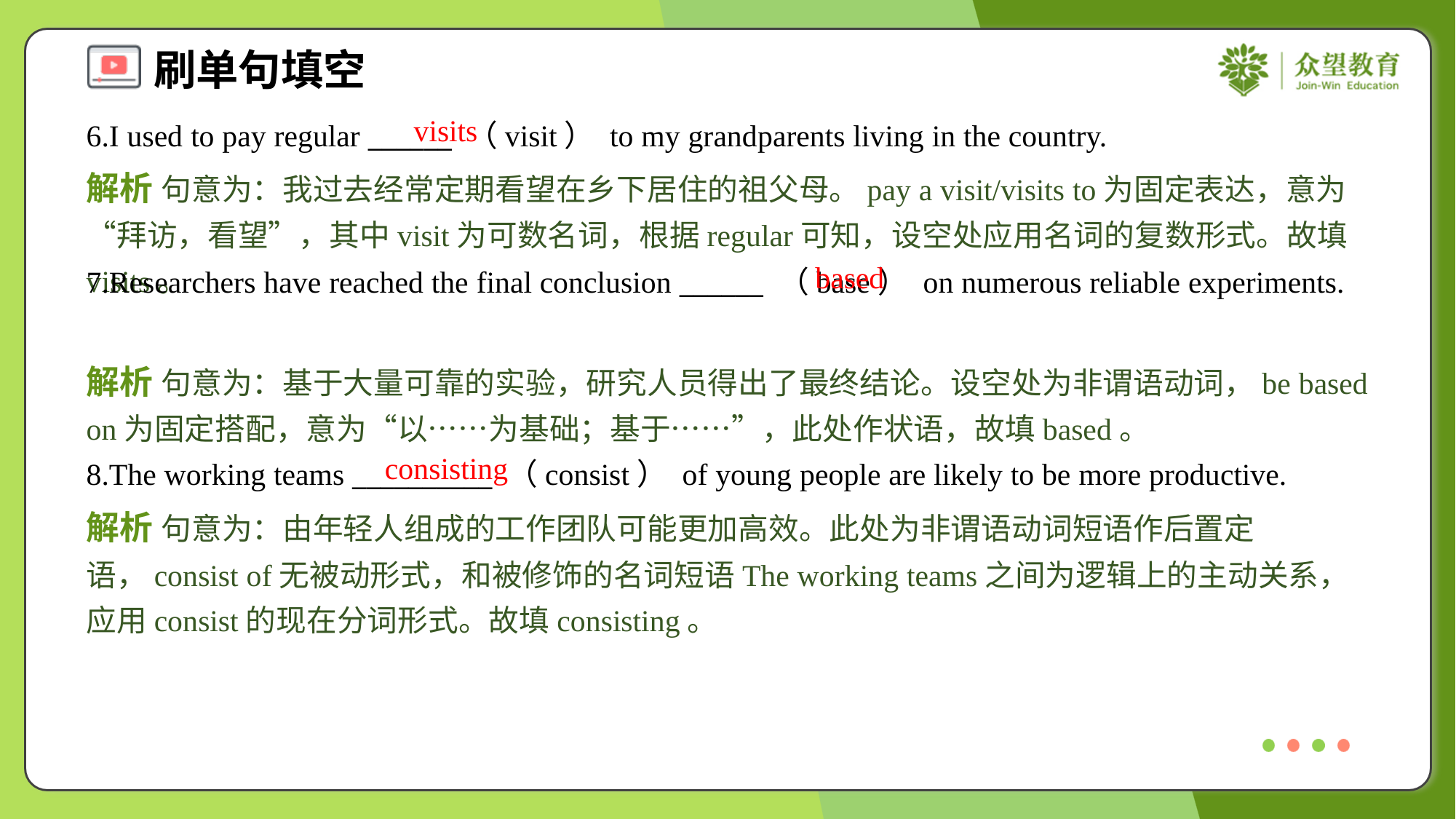

visits
6.I used to pay regular ______ （visit） to my grandparents living in the country.
解析 句意为：我过去经常定期看望在乡下居住的祖父母。pay a visit/visits to为固定表达，意为“拜访，看望”，其中visit为可数名词，根据regular可知，设空处应用名词的复数形式。故填visits。
based
7.Researchers have reached the final conclusion ______ （base） on numerous reliable experiments.
解析 句意为：基于大量可靠的实验，研究人员得出了最终结论。设空处为非谓语动词，be based on为固定搭配，意为“以……为基础；基于……”，此处作状语，故填based。
consisting
8.The working teams __________ （consist） of young people are likely to be more productive.
解析 句意为：由年轻人组成的工作团队可能更加高效。此处为非谓语动词短语作后置定语，consist of无被动形式，和被修饰的名词短语The working teams之间为逻辑上的主动关系，应用consist的现在分词形式。故填consisting。